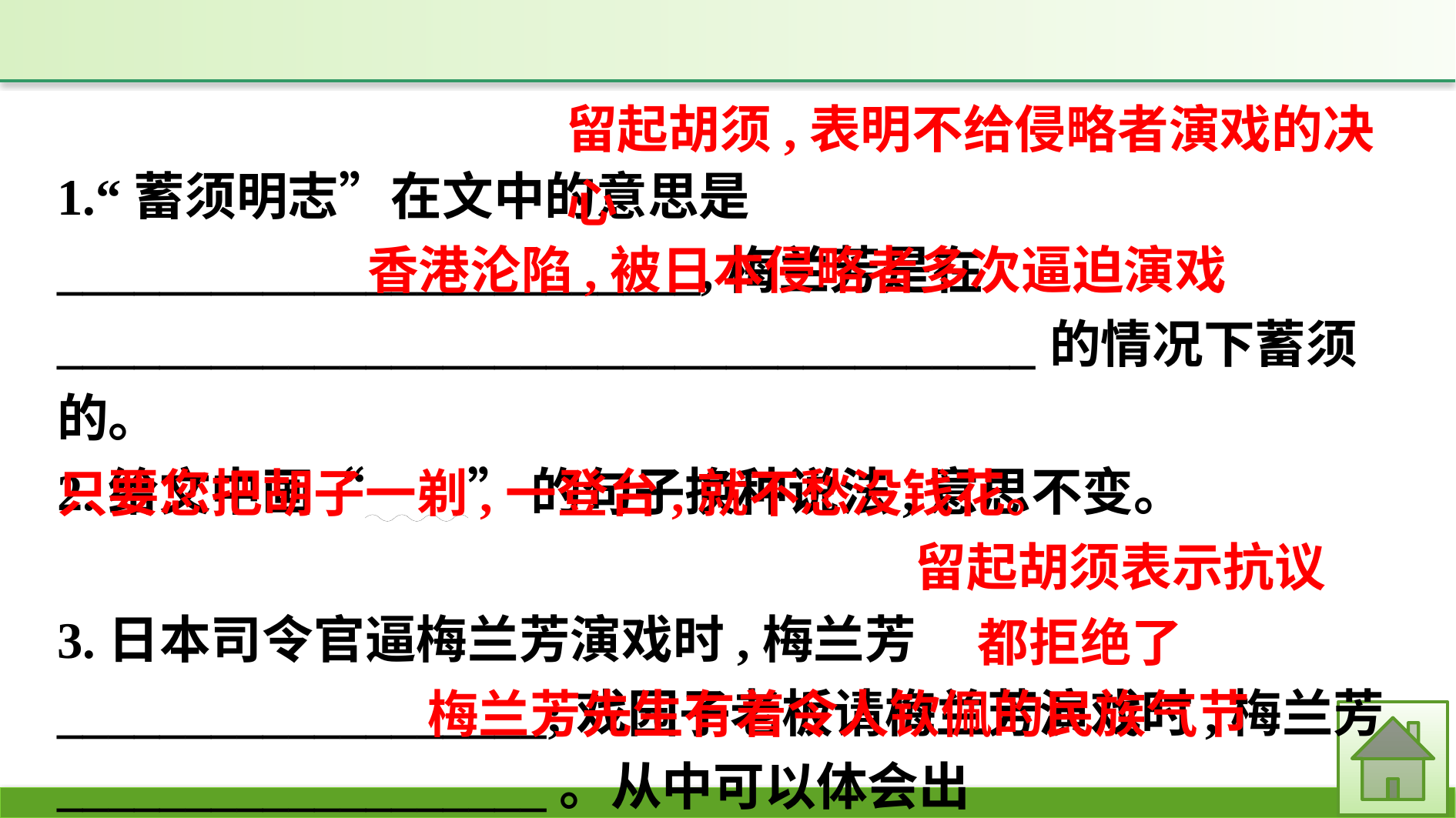

留起胡须,表明不给侵略者演戏的决心
1.“蓄须明志”在文中的意思是_________________________,梅兰芳是在______________________________________的情况下蓄须的。
2.给文中画“　　” 的句子换种说法,意思不变。

3.日本司令官逼梅兰芳演戏时,梅兰芳___________________;戏园子老板请梅兰芳演戏时,梅兰芳___________________。从中可以体会出_________________________________。
香港沦陷,被日本侵略者多次逼迫演戏
只要您把胡子一剃,一登台,就不愁没钱花。
留起胡须表示抗议
都拒绝了
梅兰芳先生有着令人钦佩的民族气节